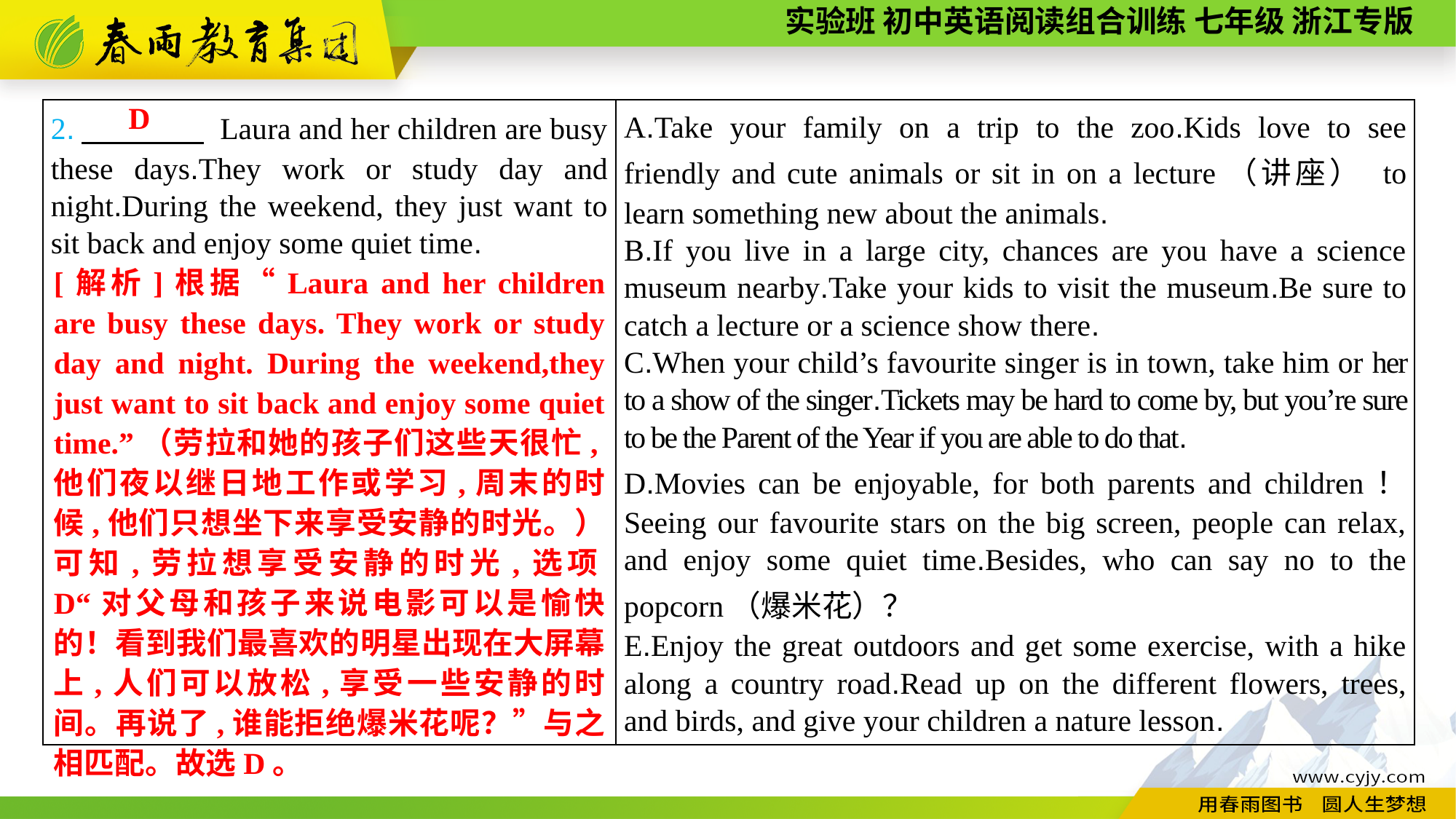

D
| 2.　　　　 Laura and her children are busy these days.They work or study day and night.During the weekend, they just want to sit back and enjoy some quiet time. | A.Take your family on a trip to the zoo.Kids love to see friendly and cute animals or sit in on a lecture（讲座） to learn something new about the animals. B.If you live in a large city, chances are you have a science museum nearby.Take your kids to visit the museum.Be sure to catch a lecture or a science show there. C.When your child’s favourite singer is in town, take him or her to a show of the singer.Tickets may be hard to come by, but you’re sure to be the Parent of the Year if you are able to do that. D.Movies can be enjoyable, for both parents and children！ Seeing our favourite stars on the big screen, people can relax, and enjoy some quiet time.Besides, who can say no to the popcorn（爆米花）？ E.Enjoy the great outdoors and get some exercise, with a hike along a country road.Read up on the different flowers, trees, and birds, and give your children a nature lesson. |
| --- | --- |
[解析]根据“Laura and her children are busy these days. They work or study day and night. During the weekend,they just want to sit back and enjoy some quiet time.”（劳拉和她的孩子们这些天很忙,他们夜以继日地工作或学习,周末的时候,他们只想坐下来享受安静的时光。）可知,劳拉想享受安静的时光,选项D“对父母和孩子来说电影可以是愉快的！看到我们最喜欢的明星出现在大屏幕上,人们可以放松,享受一些安静的时间。再说了,谁能拒绝爆米花呢？”与之相匹配。故选D。